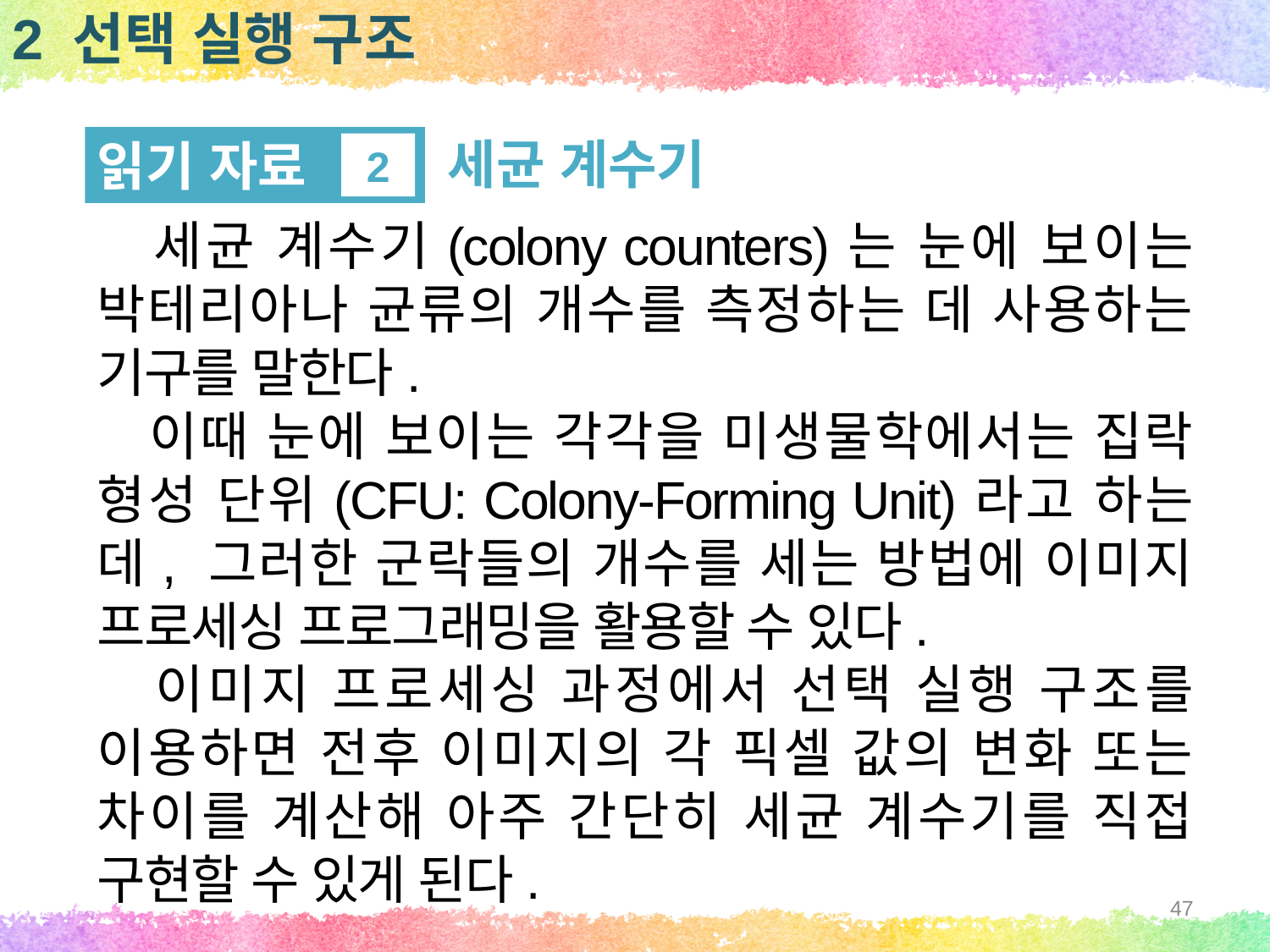

2 선택 실행 구조
세균 계수기
읽기 자료
2
  세균 계수기(colony counters)는 눈에 보이는 박테리아나 균류의 개수를 측정하는 데 사용하는 기구를 말한다.
  이때 눈에 보이는 각각을 미생물학에서는 집락 형성 단위(CFU: Colony-Forming Unit)라고 하는데, 그러한 군락들의 개수를 세는 방법에 이미지 프로세싱 프로그래밍을 활용할 수 있다.
  이미지 프로세싱 과정에서 선택 실행 구조를 이용하면 전후 이미지의 각 픽셀 값의 변화 또는 차이를 계산해 아주 간단히 세균 계수기를 직접 구현할 수 있게 된다.
47